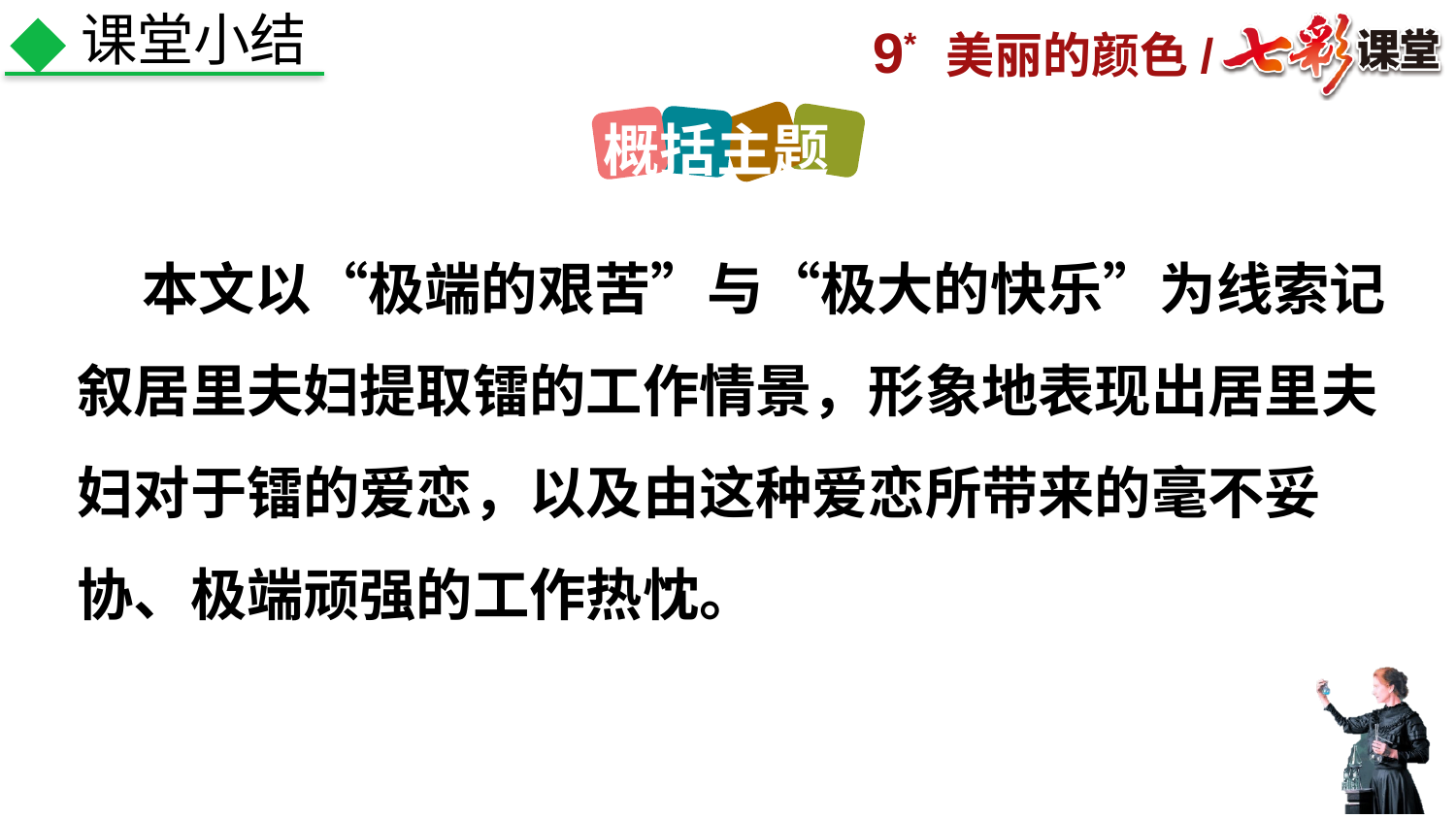

课堂小结

概括主题

    本文以“极端的艰苦”与“极大的快乐”为线索记叙居里夫妇提取镭的工作情景，形象地表现出居里夫妇对于镭的爱恋，以及由这种爱恋所带来的毫不妥协、极端顽强的工作热忱。